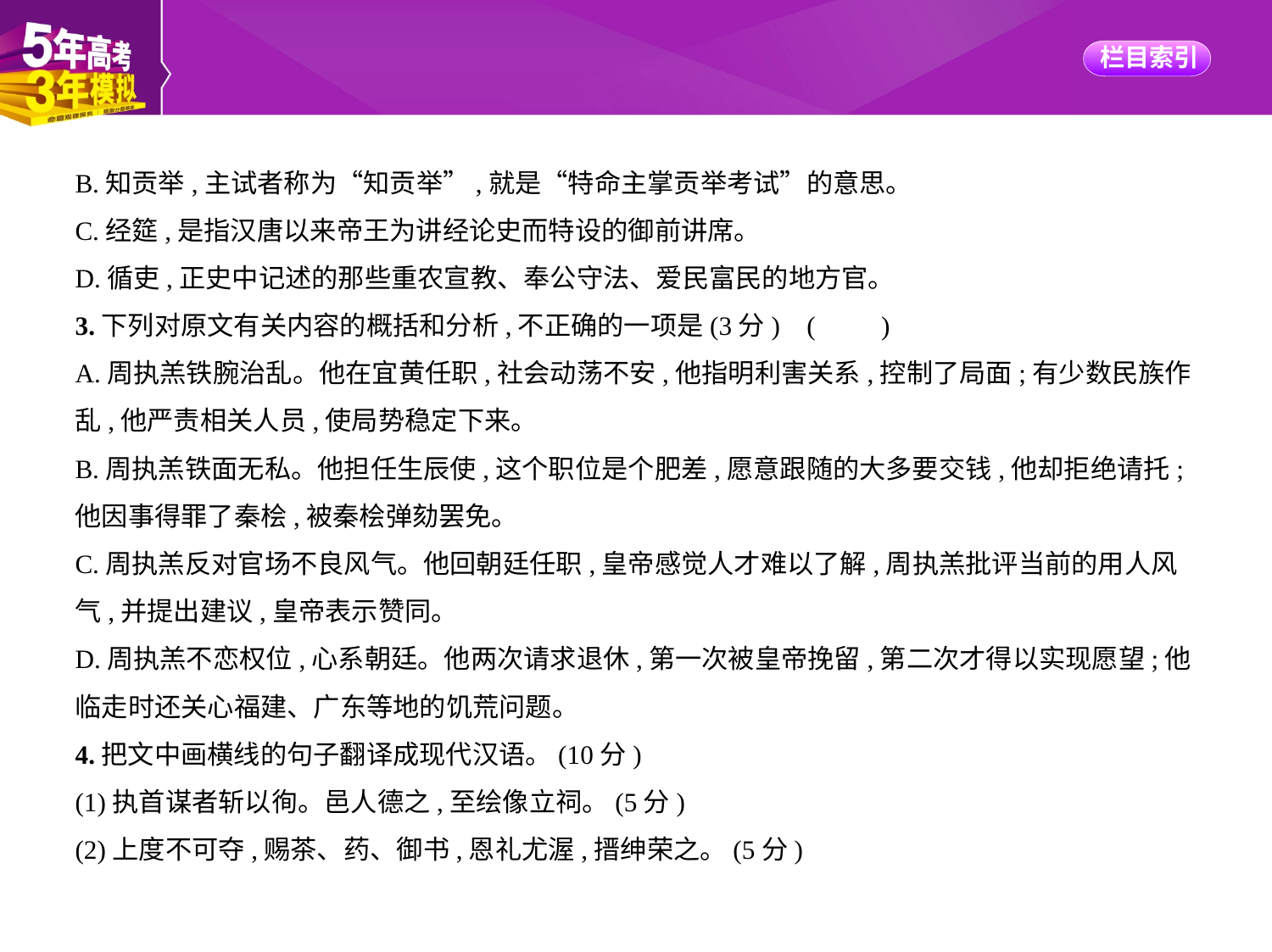

B.知贡举,主试者称为“知贡举”,就是“特命主掌贡举考试”的意思。
C.经筵,是指汉唐以来帝王为讲经论史而特设的御前讲席。
D.循吏,正史中记述的那些重农宣教、奉公守法、爱民富民的地方官。
3.下列对原文有关内容的概括和分析,不正确的一项是(3分) (　　)
A.周执羔铁腕治乱。他在宜黄任职,社会动荡不安,他指明利害关系,控制了局面;有少数民族作
乱,他严责相关人员,使局势稳定下来。
B.周执羔铁面无私。他担任生辰使,这个职位是个肥差,愿意跟随的大多要交钱,他却拒绝请托;
他因事得罪了秦桧,被秦桧弹劾罢免。
C.周执羔反对官场不良风气。他回朝廷任职,皇帝感觉人才难以了解,周执羔批评当前的用人风
气,并提出建议,皇帝表示赞同。
D.周执羔不恋权位,心系朝廷。他两次请求退休,第一次被皇帝挽留,第二次才得以实现愿望;他
临走时还关心福建、广东等地的饥荒问题。
4.把文中画横线的句子翻译成现代汉语。(10分)
(1)执首谋者斩以徇。邑人德之,至绘像立祠。(5分)
(2)上度不可夺,赐茶、药、御书,恩礼尤渥,搢绅荣之。(5分)